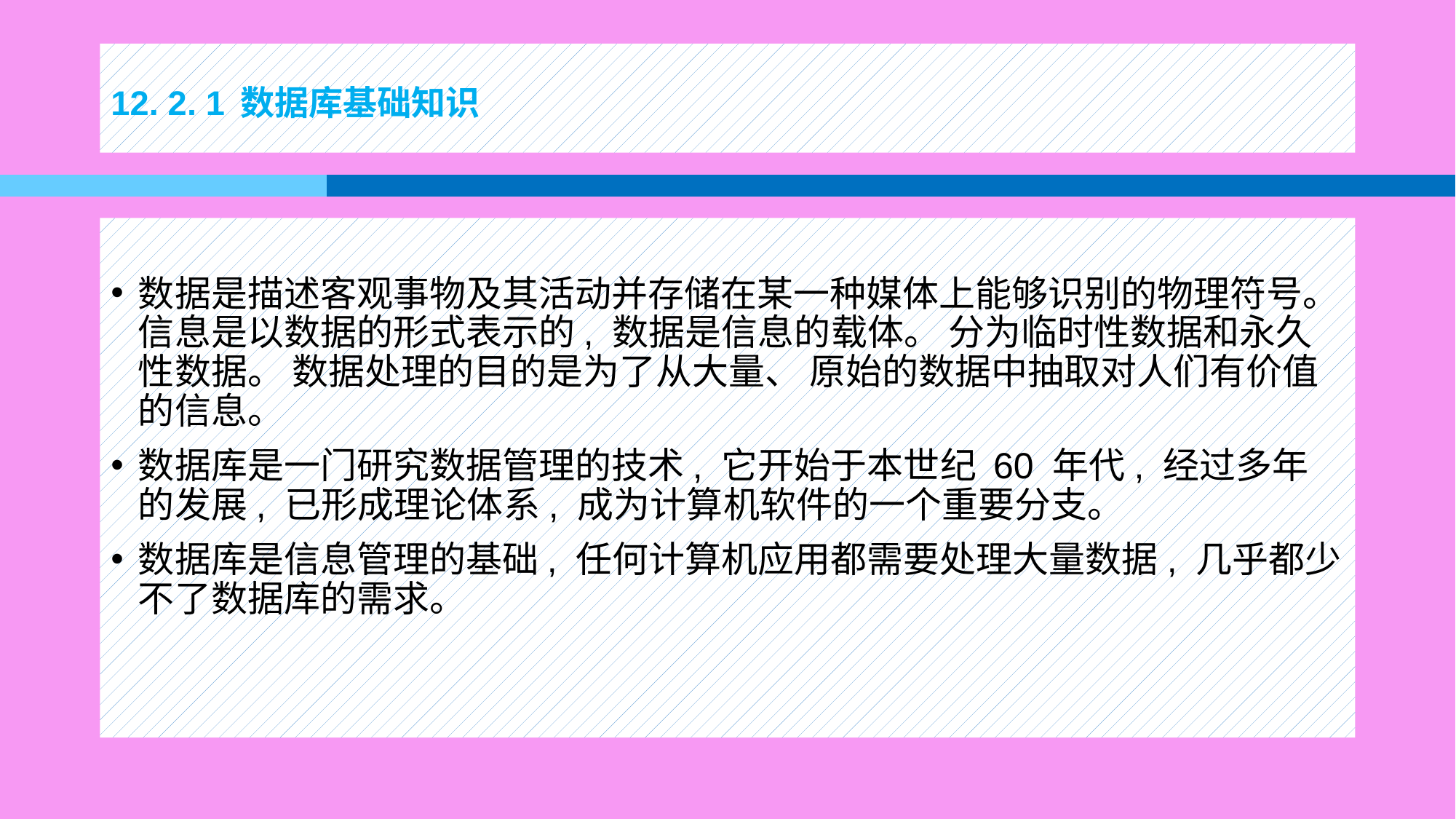

# 12. 2. 1 数据库基础知识

数据是描述客观事物及其活动并存储在某一种媒体上能够识别的物理符号。 信息是以数据的形式表示的, 数据是信息的载体。 分为临时性数据和永久性数据。 数据处理的目的是为了从大量、 原始的数据中抽取对人们有价值的信息。
数据库是一门研究数据管理的技术, 它开始于本世纪 60 年代, 经过多年的发展, 已形成理论体系, 成为计算机软件的一个重要分支。
数据库是信息管理的基础, 任何计算机应用都需要处理大量数据, 几乎都少不了数据库的需求。